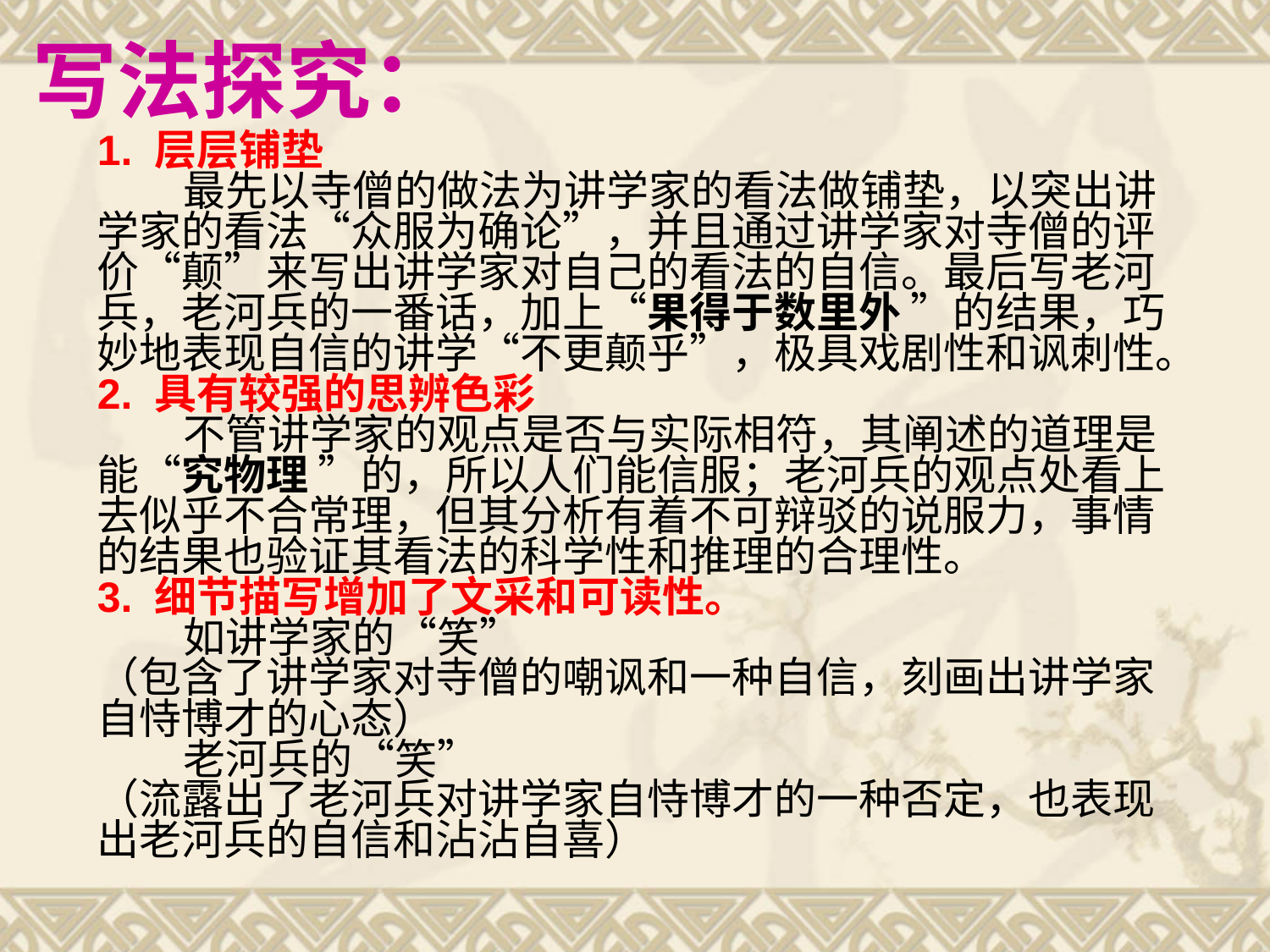

# 写法探究：
1. 层层铺垫
        最先以寺僧的做法为讲学家的看法做铺垫，以突出讲学家的看法“众服为确论”，并且通过讲学家对寺僧的评价“颠”来写出讲学家对自己的看法的自信。最后写老河兵，老河兵的一番话，加上“果得于数里外 ”的结果，巧妙地表现自信的讲学“不更颠乎”，极具戏剧性和讽刺性。
2. 具有较强的思辨色彩
        不管讲学家的观点是否与实际相符，其阐述的道理是能“究物理 ”的，所以人们能信服；老河兵的观点处看上去似乎不合常理，但其分析有着不可辩驳的说服力，事情的结果也验证其看法的科学性和推理的合理性。
3. 细节描写增加了文采和可读性。
        如讲学家的“笑”
（包含了讲学家对寺僧的嘲讽和一种自信，刻画出讲学家自恃博才的心态）
        老河兵的“笑”
（流露出了老河兵对讲学家自恃博才的一种否定，也表现出老河兵的自信和沾沾自喜）